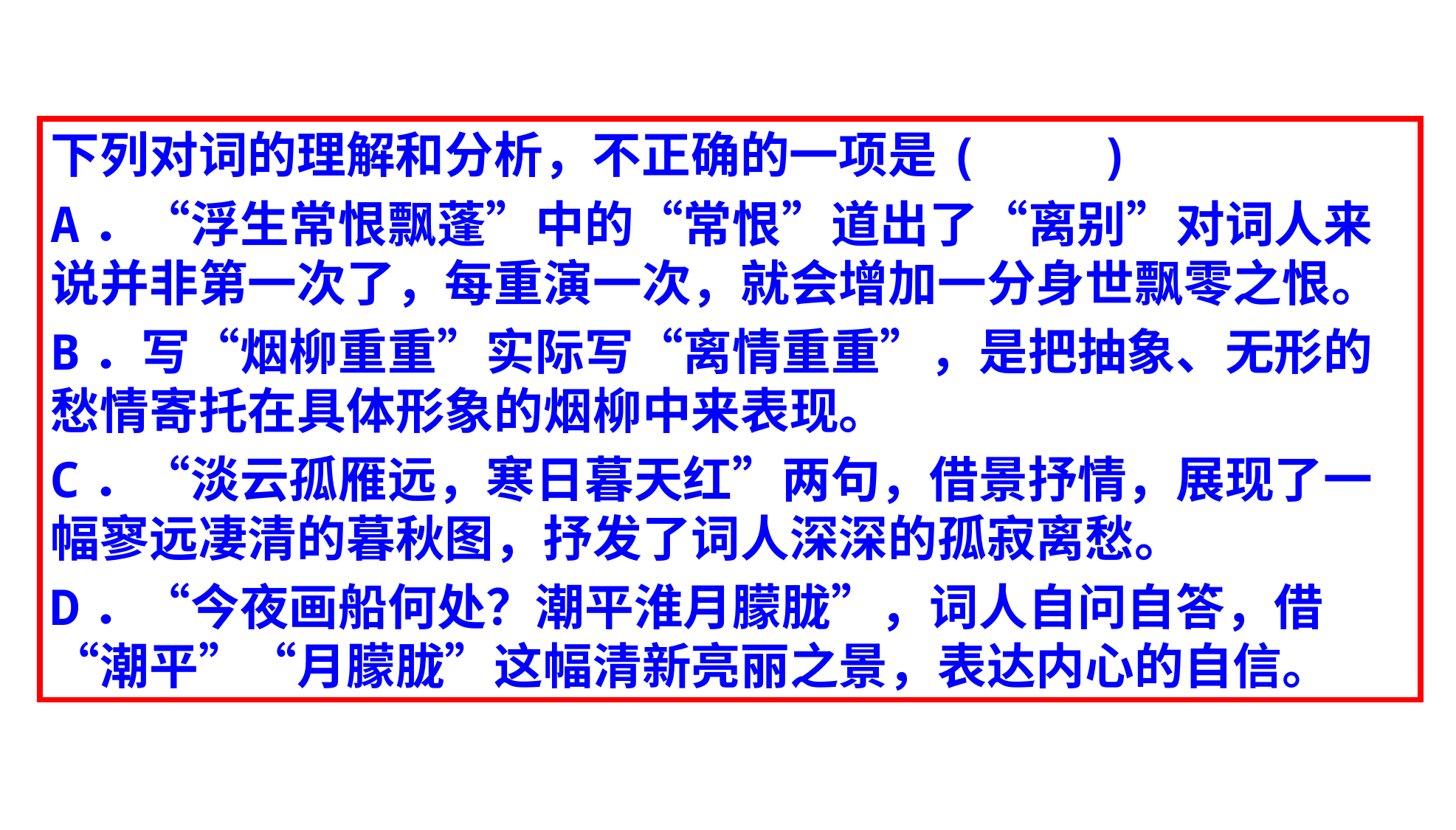

下列对词的理解和分析，不正确的一项是(　　)
A．“浮生常恨飘蓬”中的“常恨”道出了“离别”对词人来说并非第一次了，每重演一次，就会增加一分身世飘零之恨。
B．写“烟柳重重”实际写“离情重重”，是把抽象、无形的愁情寄托在具体形象的烟柳中来表现。
C．“淡云孤雁远，寒日暮天红”两句，借景抒情，展现了一幅寥远凄清的暮秋图，抒发了词人深深的孤寂离愁。
D．“今夜画船何处？潮平淮月朦胧”，词人自问自答，借“潮平”“月朦胧”这幅清新亮丽之景，表达内心的自信。